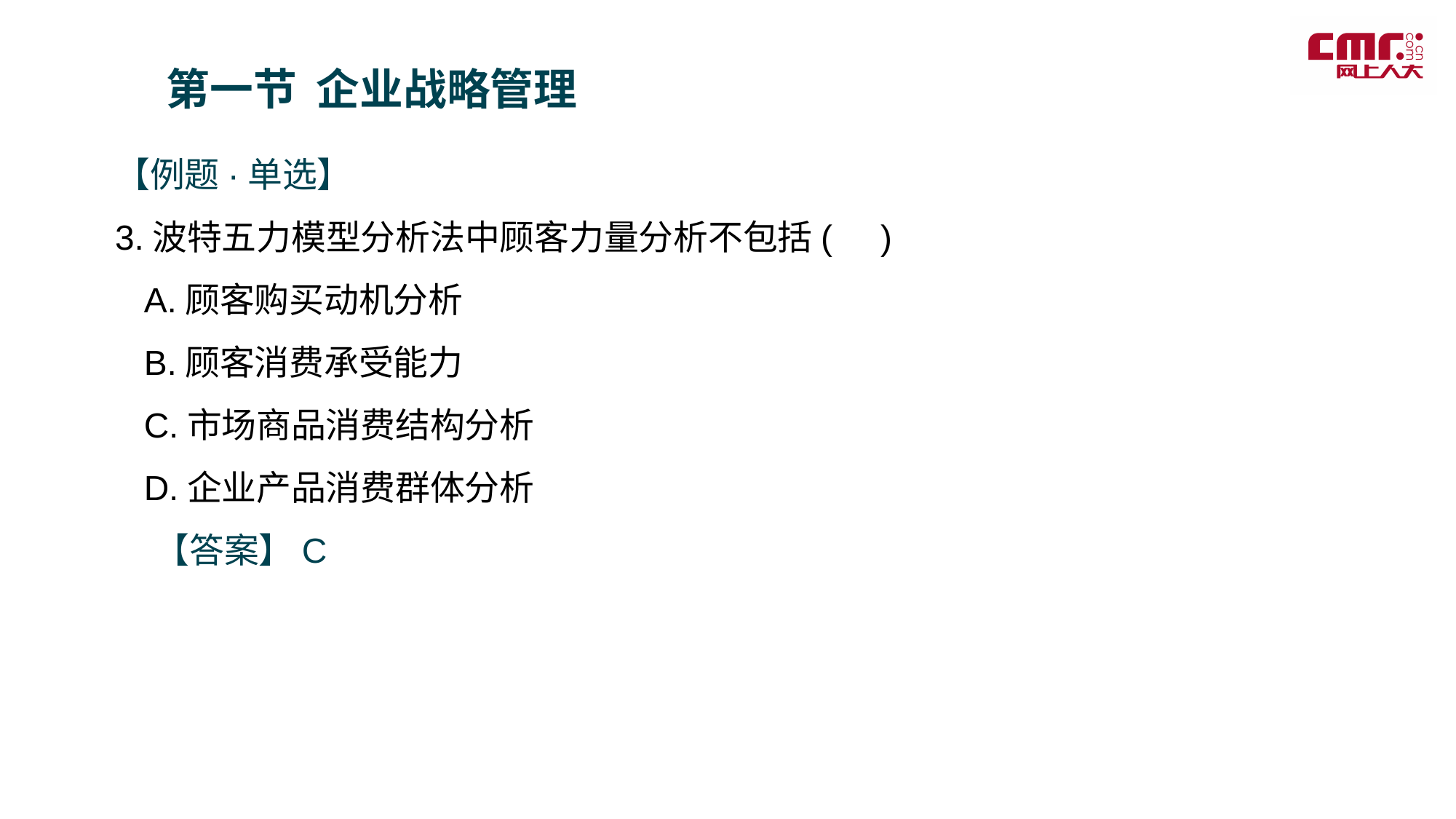

第一节  企业战略管理
【例题·单选】
3.波特五力模型分析法中顾客力量分析不包括(     )
   A.顾客购买动机分析
   B.顾客消费承受能力
   C.市场商品消费结构分析
   D.企业产品消费群体分析
    【答案】C